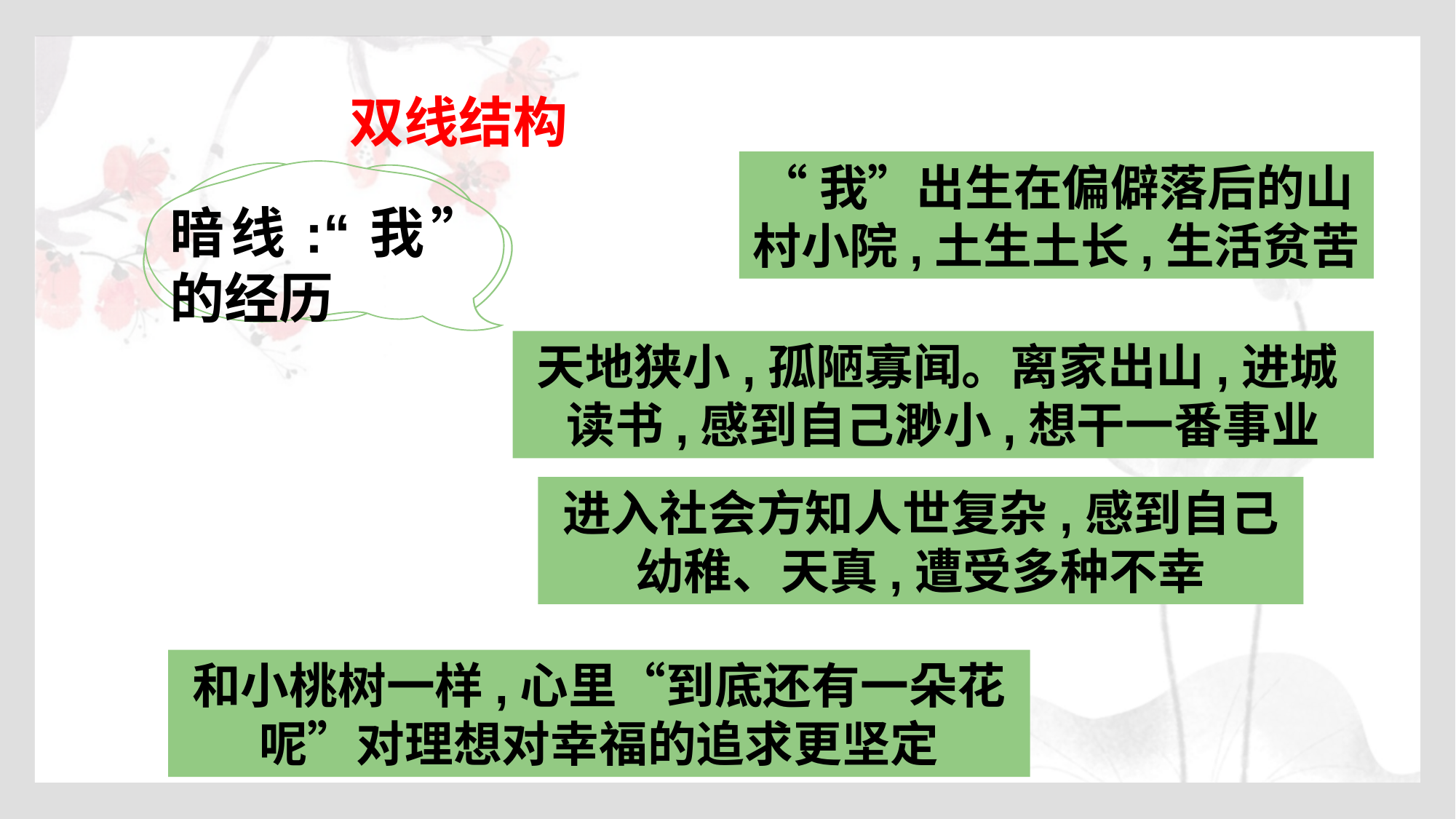

双线结构
“我”出生在偏僻落后的山村小院,土生土长,生活贫苦

暗线:“我”的经历
天地狭小,孤陋寡闻。离家出山,进城  读书,感到自己渺小,想干一番事业
进入社会方知人世复杂,感到自己幼稚、天真,遭受多种不幸
和小桃树一样,心里“到底还有一朵花呢”对理想对幸福的追求更坚定